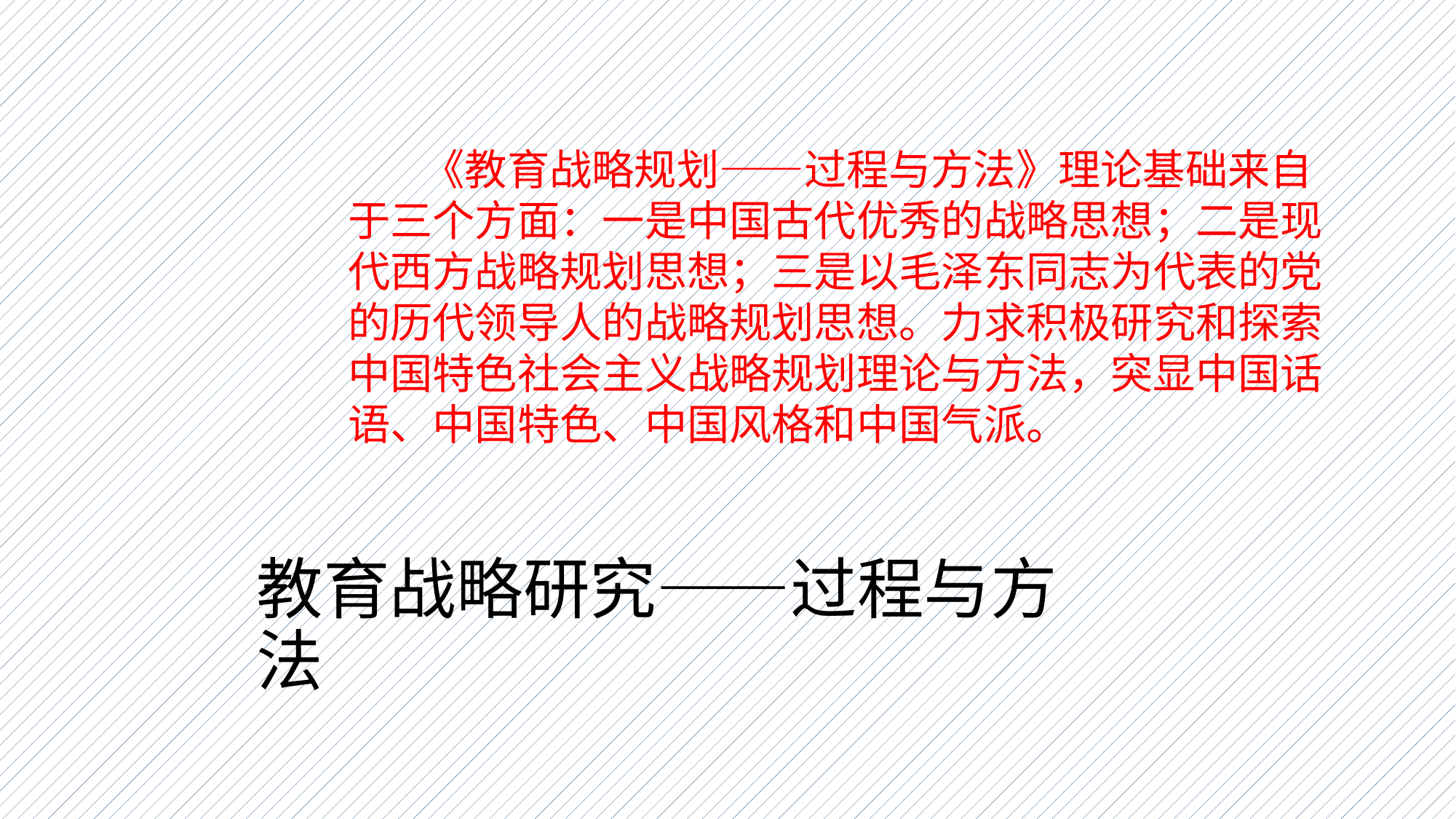

《教育战略规划——过程与方法》理论基础来自于三个方面：一是中国古代优秀的战略思想；二是现代西方战略规划思想；三是以毛泽东同志为代表的党的历代领导人的战略规划思想。力求积极研究和探索中国特色社会主义战略规划理论与方法，突显中国话语、中国特色、中国风格和中国气派。
# 教育战略研究——过程与方法